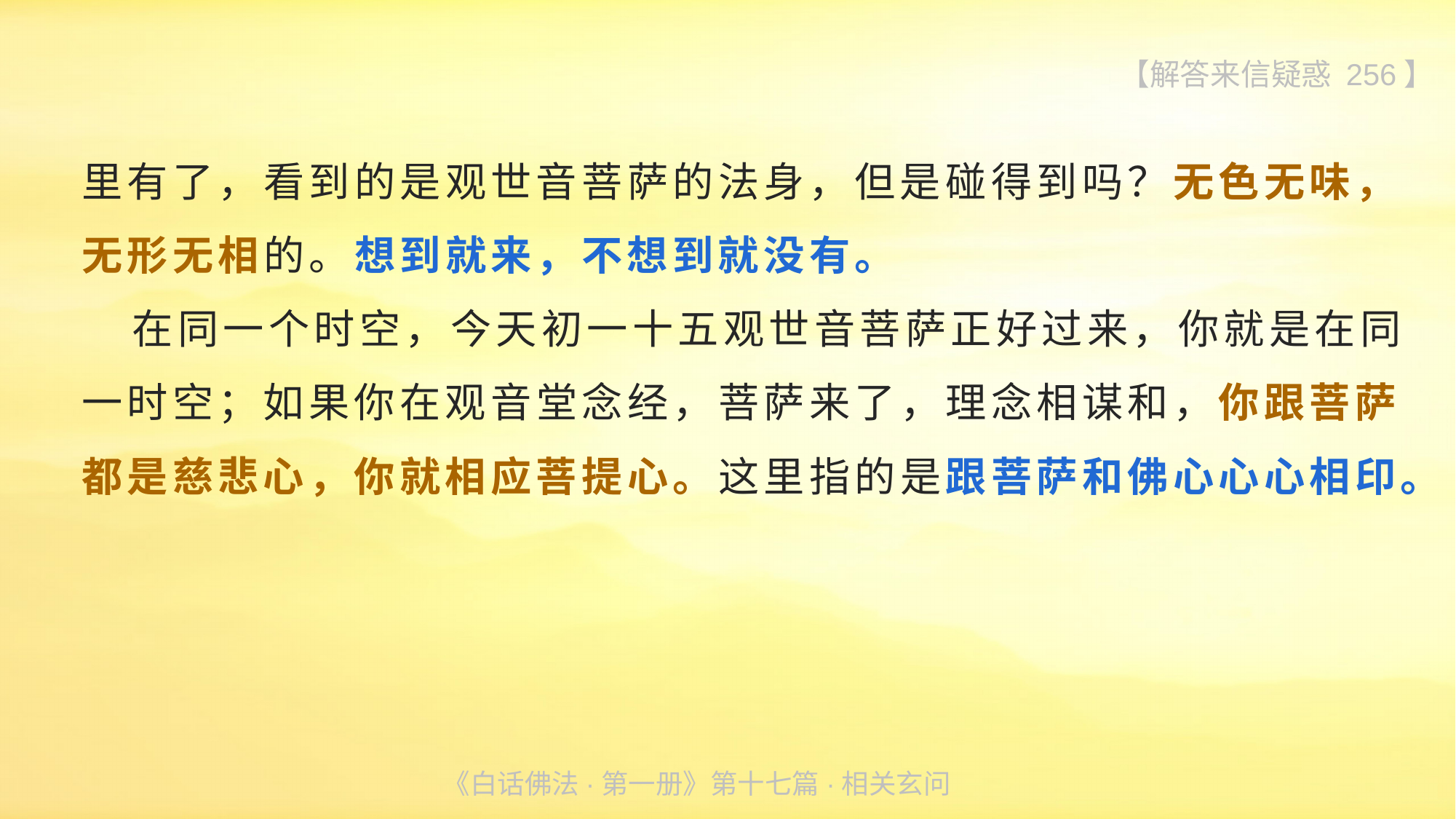

【解答来信疑惑 256】
里有了，看到的是观世音菩萨的法身，但是碰得到吗？无色无味，无形无相的。想到就来，不想到就没有。
   在同一个时空，今天初一十五观世音菩萨正好过来，你就是在同一时空；如果你在观音堂念经，菩萨来了，理念相谋和，你跟菩萨都是慈悲心，你就相应菩提心。这里指的是跟菩萨和佛心心心相印。
《白话佛法·第一册》第十七篇·相关玄问